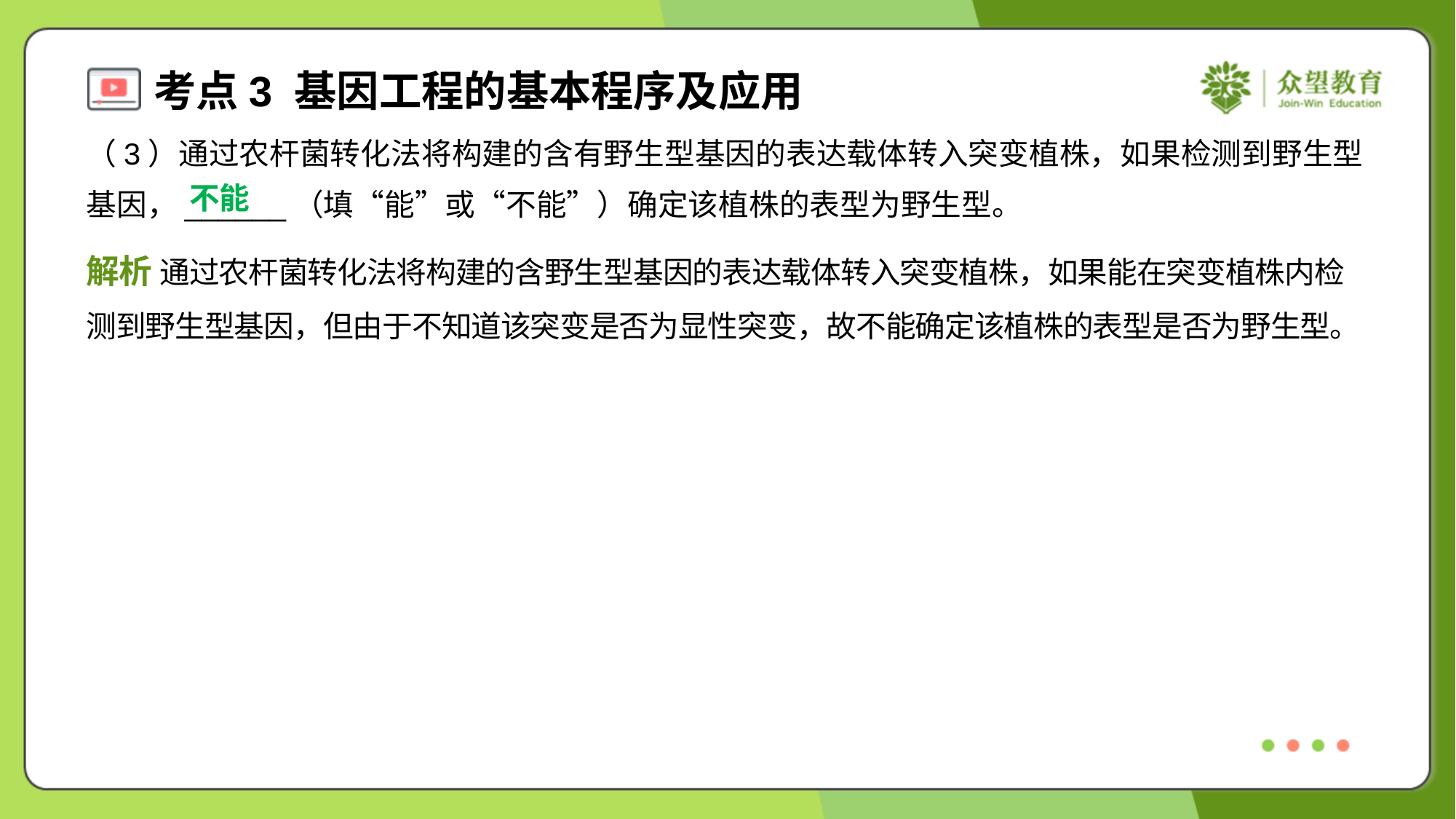

（3）通过农杆菌转化法将构建的含有野生型基因的表达载体转入突变植株，如果检测到野生型
基因，______（填“能”或“不能”）确定该植株的表型为野生型。
不能
解析 通过农杆菌转化法将构建的含野生型基因的表达载体转入突变植株，如果能在突变植株内检
测到野生型基因，但由于不知道该突变是否为显性突变，故不能确定该植株的表型是否为野生型。